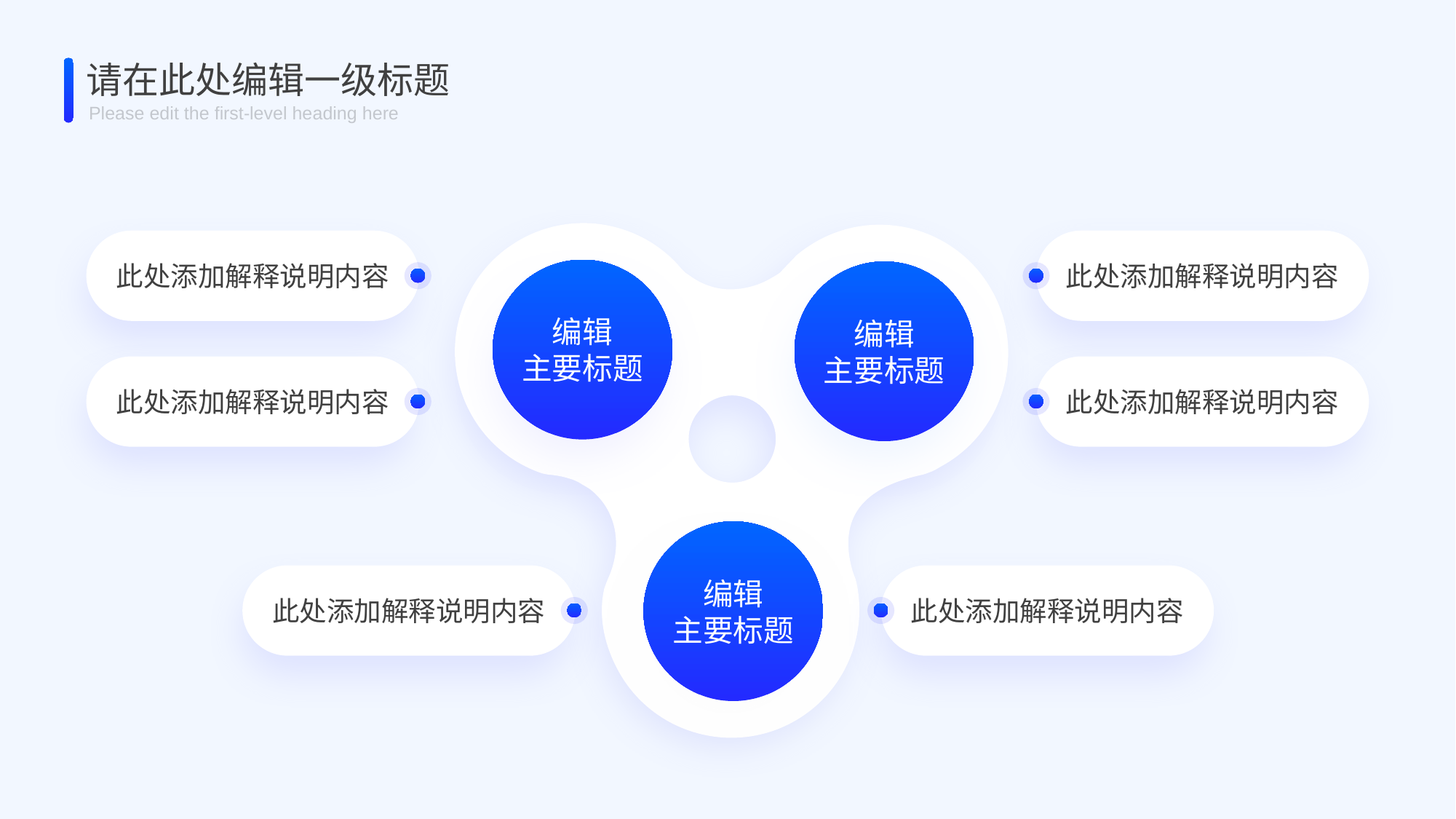

请在此处编辑一级标题
Please edit the first-level heading here

此处添加解释说明内容
此处添加解释说明内容
编辑
主要标题
编辑
主要标题

此处添加解释说明内容
此处添加解释说明内容

编辑
主要标题
此处添加解释说明内容
此处添加解释说明内容